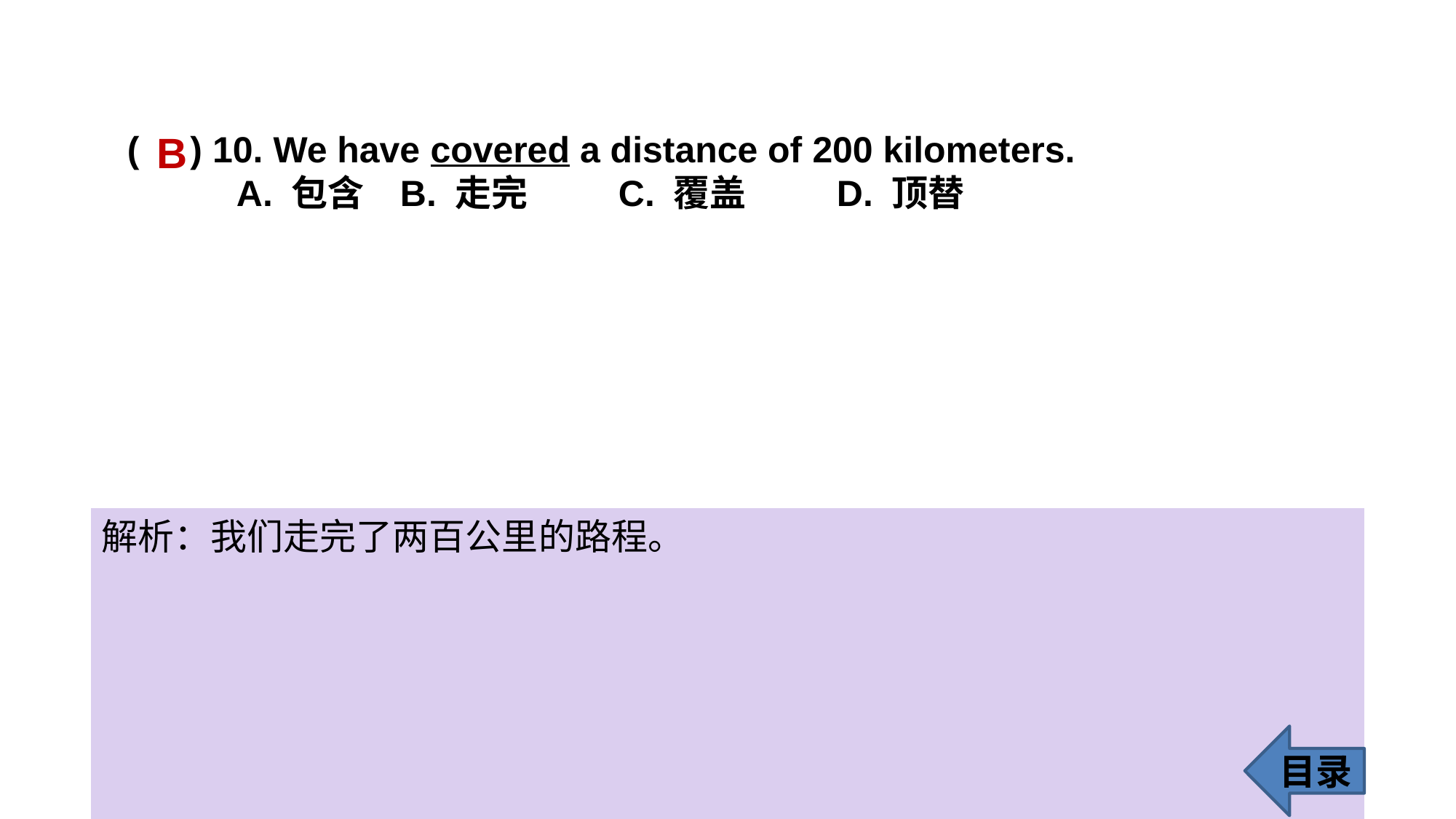

B
(     ) 10. We have covered a distance of 200 kilometers.
A. 包含 	B. 走完 	C. 覆盖 	D. 顶替
解析：我们走完了两百公里的路程。

目录
16